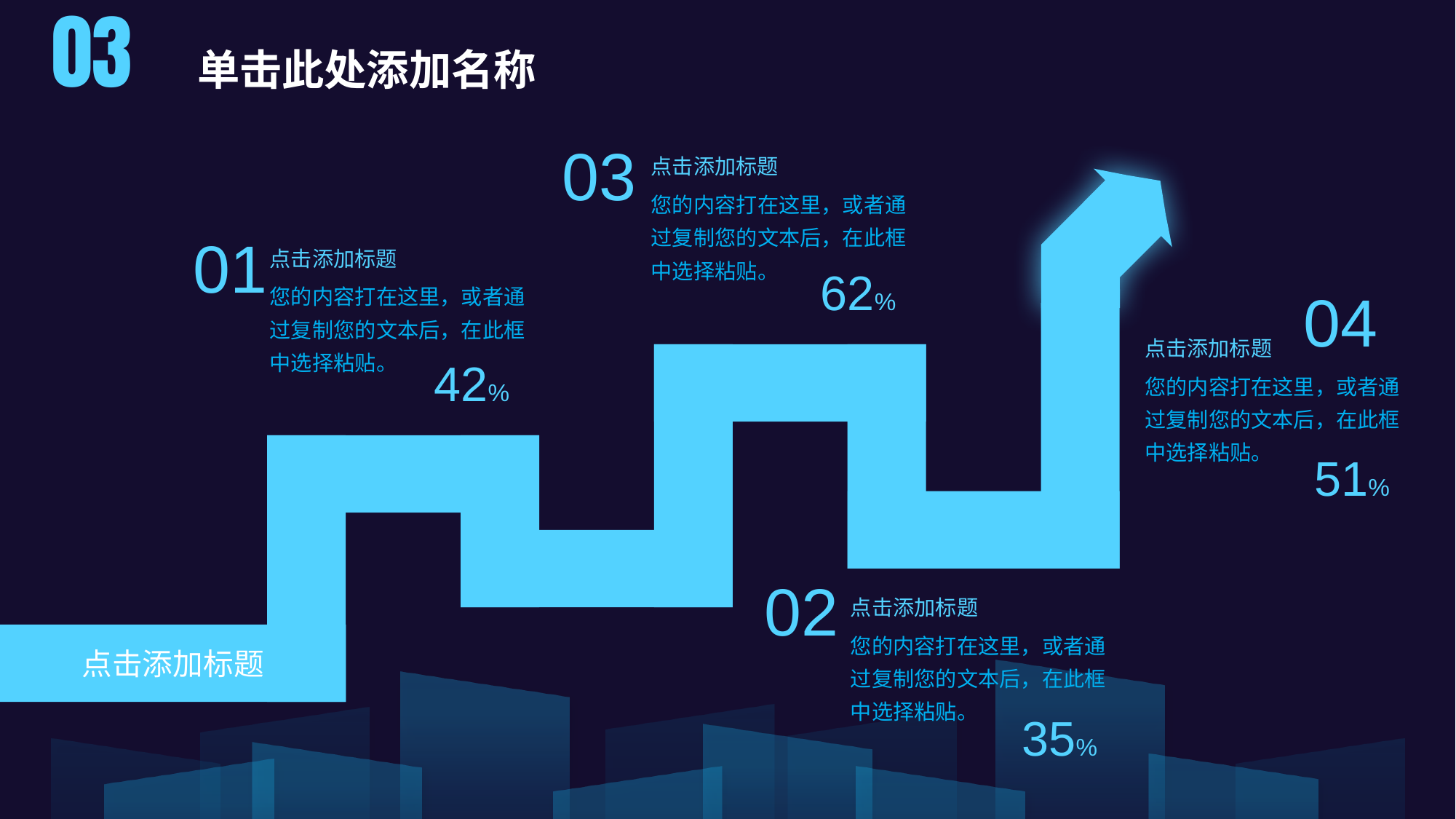

03

单击此处添加名称
03
点击添加标题

您的内容打在这里，或者通过复制您的文本后，在此框中选择粘贴。
01
点击添加标题
62%
您的内容打在这里，或者通过复制您的文本后，在此框中选择粘贴。
04

点击添加标题

42%
您的内容打在这里，或者通过复制您的文本后，在此框中选择粘贴。

51%

02
点击添加标题
您的内容打在这里，或者通过复制您的文本后，在此框中选择粘贴。
点击添加标题
35%